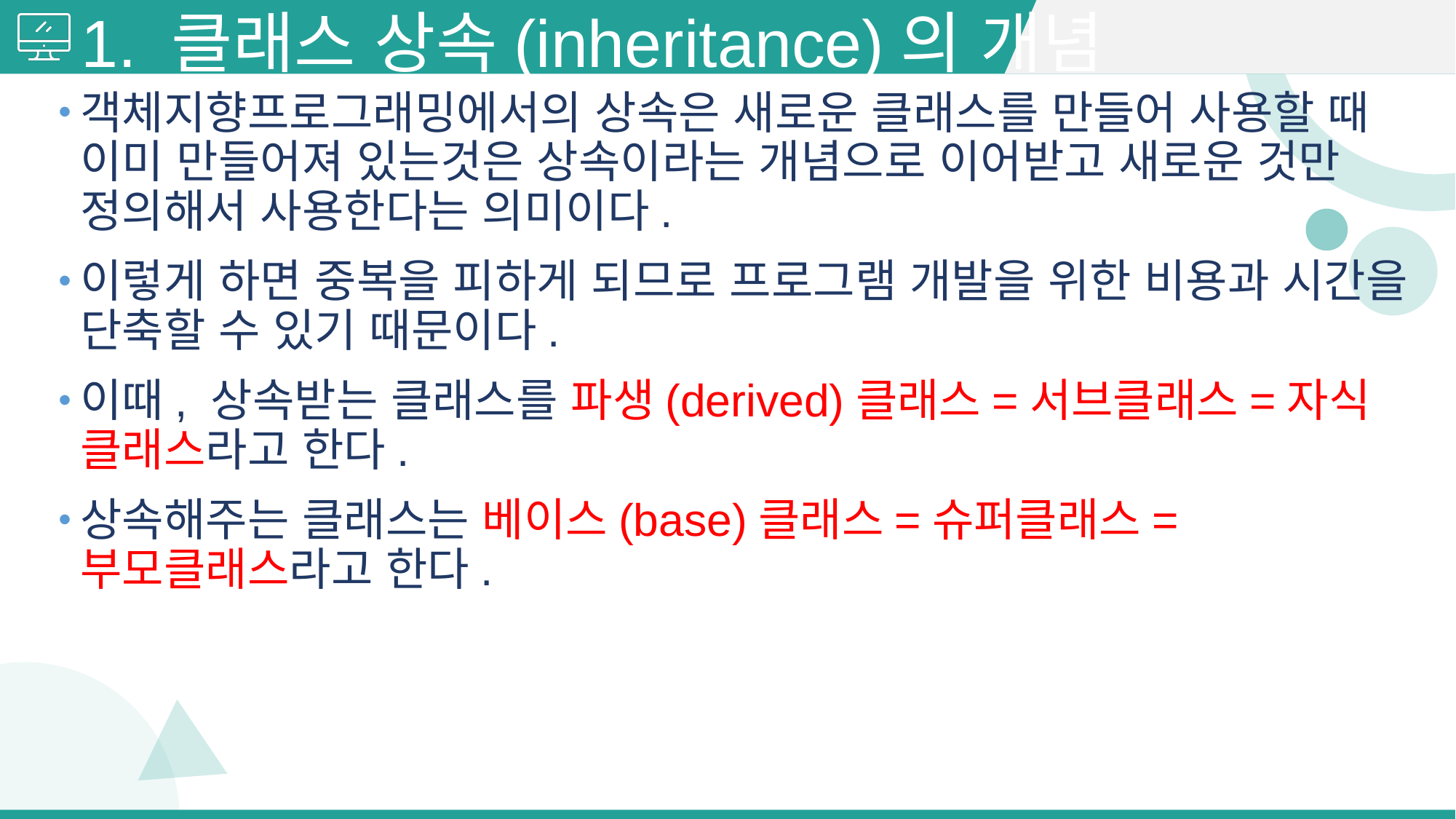

# 1. 클래스 상속(inheritance)의 개념
객체지향프로그래밍에서의 상속은 새로운 클래스를 만들어 사용할 때 이미 만들어져 있는것은 상속이라는 개념으로 이어받고 새로운 것만 정의해서 사용한다는 의미이다.
이렇게 하면 중복을 피하게 되므로 프로그램 개발을 위한 비용과 시간을 단축할 수 있기 때문이다.
이때, 상속받는 클래스를 파생(derived)클래스=서브클래스=자식 클래스라고 한다.
상속해주는 클래스는 베이스(base)클래스=슈퍼클래스=부모클래스라고 한다.